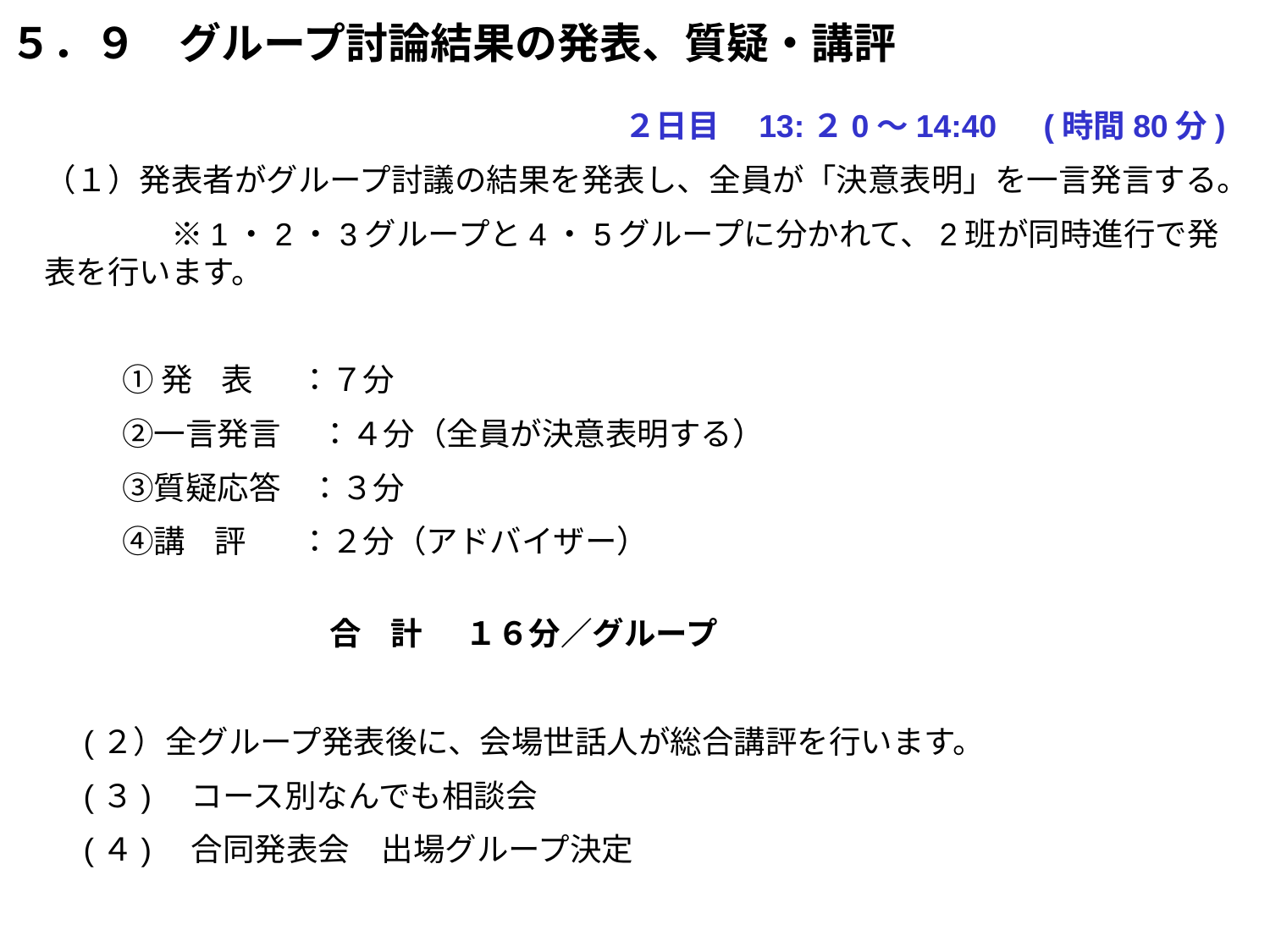

５．９　グループ討論結果の発表、質疑・講評
　　　　　　　　　　　　　　２日目　13:２0～14:40　(時間80分)
（１）発表者がグループ討議の結果を発表し、全員が「決意表明」を一言発言する。
　　　　※1・2・3グループと4・5グループに分かれて、2班が同時進行で発表を行います。

　　  ① 発    表 　 ：７分
　　  ②一言発言　 ：４分（全員が決意表明する）
　　  ③質疑応答    ：３分
　　  ④講    評   　：２分（アドバイザー）
　　　　　　　合    計      １６分／グループ

　(２）全グループ発表後に、会場世話人が総合講評を行います。
　(３)　コース別なんでも相談会
　(４)　合同発表会　出場グループ決定